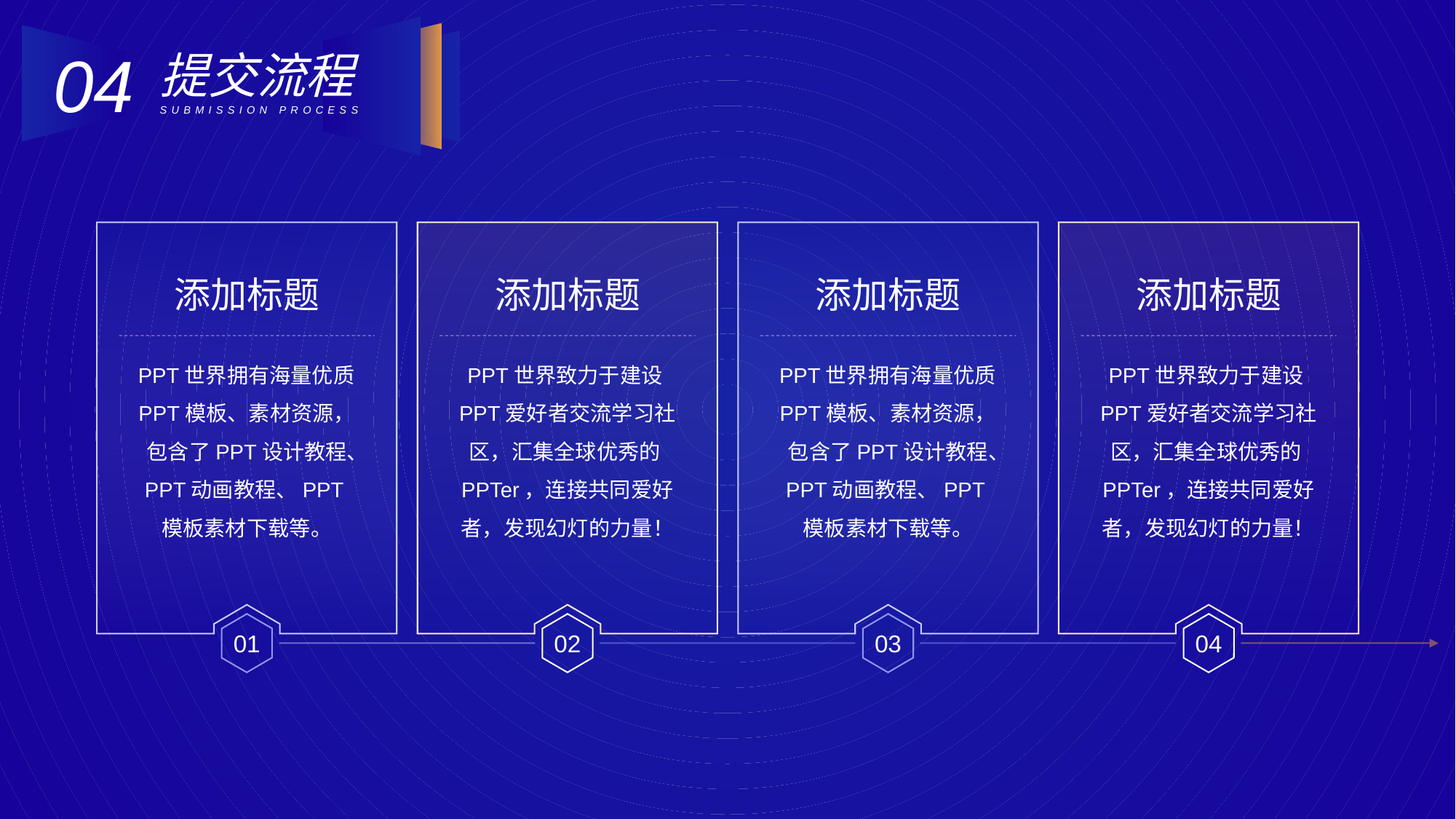

04

提交流程
SUBMISSION PROCESS

添加标题
添加标题
添加标题
添加标题
PPT世界拥有海量优质PPT模板、素材资源，包含了PPT设计教程、PPT动画教程、PPT模板素材下载等。
PPT世界致力于建设PPT爱好者交流学习社区，汇集全球优秀的PPTer，连接共同爱好者，发现幻灯的力量！
PPT世界拥有海量优质PPT模板、素材资源，包含了PPT设计教程、PPT动画教程、PPT模板素材下载等。
PPT世界致力于建设PPT爱好者交流学习社区，汇集全球优秀的PPTer，连接共同爱好者，发现幻灯的力量！
01
02
03
04